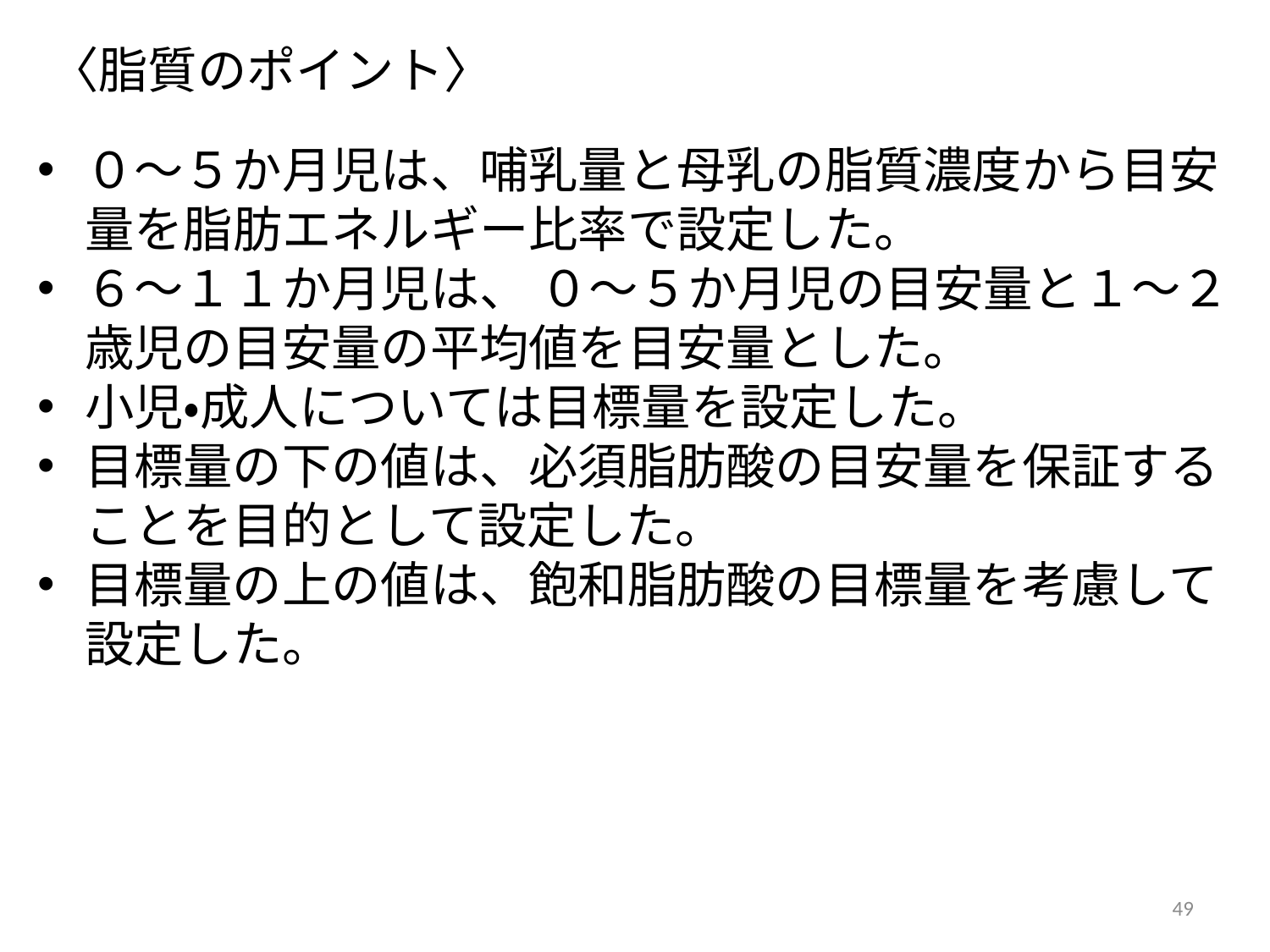

〈脂質のポイント〉

０～５か月児は、哺乳量と母乳の脂質濃度から目安量を脂肪エネルギー比率で設定した。
６～１１か月児は、 ０～５か月児の目安量と１～２歳児の目安量の平均値を目安量とした。
小児・成人については目標量を設定した。
目標量の下の値は、必須脂肪酸の目安量を保証することを目的として設定した。
目標量の上の値は、飽和脂肪酸の目標量を考慮して設定した。

49